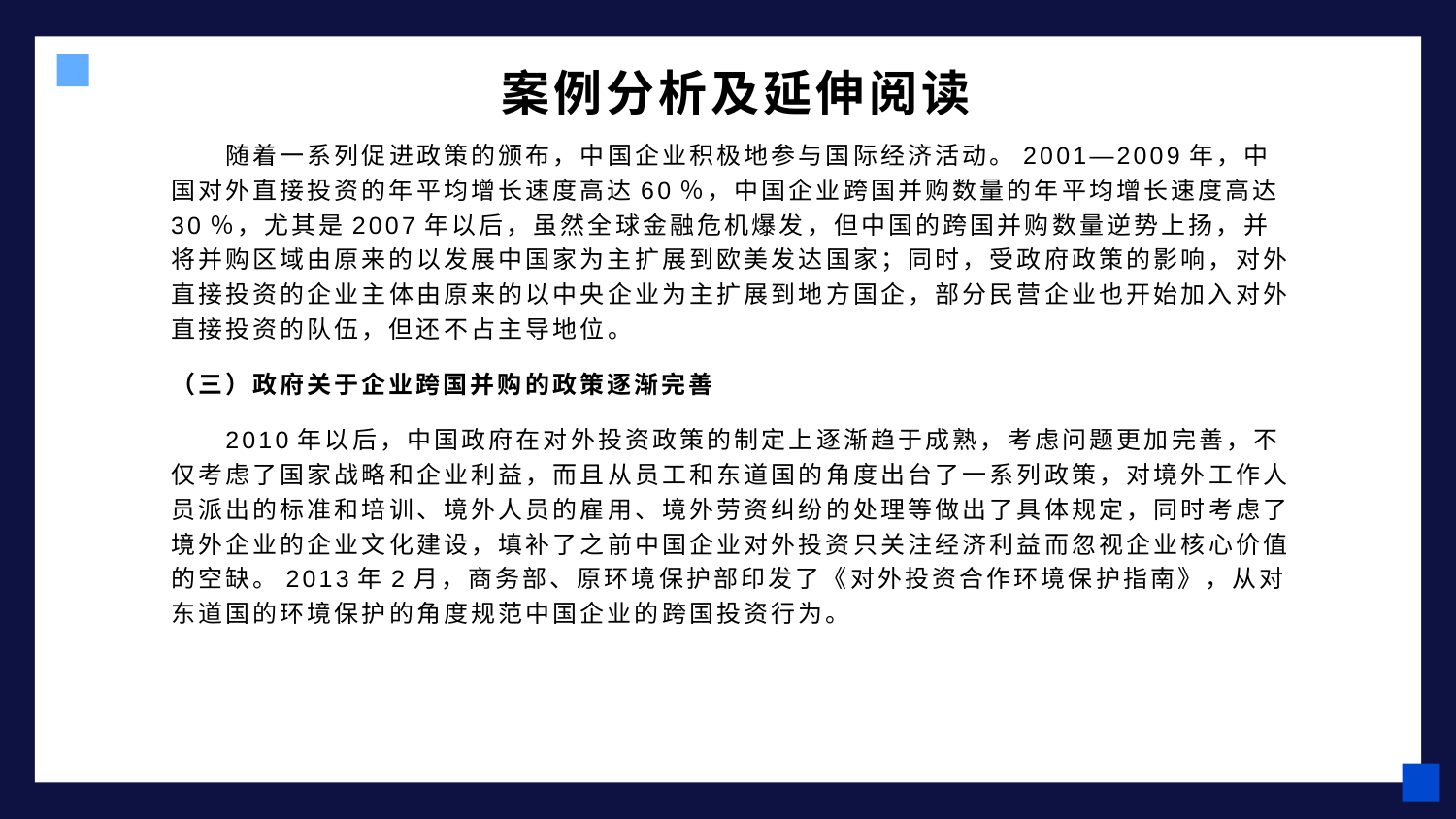

# 案例分析及延伸阅读
随着一系列促进政策的颁布，中国企业积极地参与国际经济活动。2001—2009年，中国对外直接投资的年平均增长速度高达60％，中国企业跨国并购数量的年平均增长速度高达30％，尤其是2007年以后，虽然全球金融危机爆发，但中国的跨国并购数量逆势上扬，并将并购区域由原来的以发展中国家为主扩展到欧美发达国家；同时，受政府政策的影响，对外直接投资的企业主体由原来的以中央企业为主扩展到地方国企，部分民营企业也开始加入对外直接投资的队伍，但还不占主导地位。
（三）政府关于企业跨国并购的政策逐渐完善
2010年以后，中国政府在对外投资政策的制定上逐渐趋于成熟，考虑问题更加完善，不仅考虑了国家战略和企业利益，而且从员工和东道国的角度出台了一系列政策，对境外工作人员派出的标准和培训、境外人员的雇用、境外劳资纠纷的处理等做出了具体规定，同时考虑了境外企业的企业文化建设，填补了之前中国企业对外投资只关注经济利益而忽视企业核心价值的空缺。2013年2月，商务部、原环境保护部印发了《对外投资合作环境保护指南》，从对东道国的环境保护的角度规范中国企业的跨国投资行为。